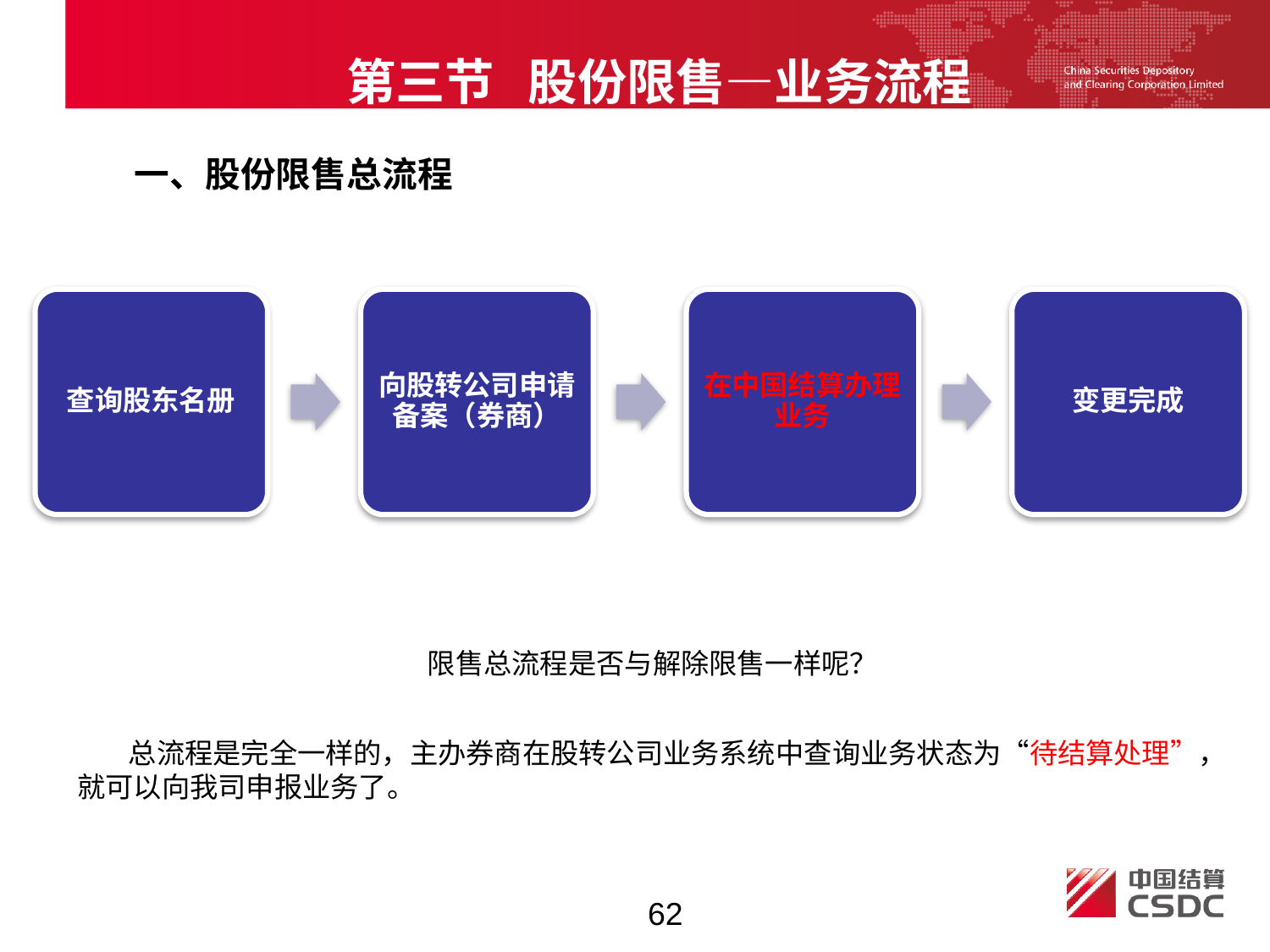

第三节   股份限售—业务流程
一、股份限售总流程
查询股东名册

向股转公司申请备案（券商）

在中国结算办理业务

变更完成
限售总流程是否与解除限售一样呢？
       总流程是完全一样的，主办券商在股转公司业务系统中查询业务状态为“待结算处理”，就可以向我司申报业务了。
62